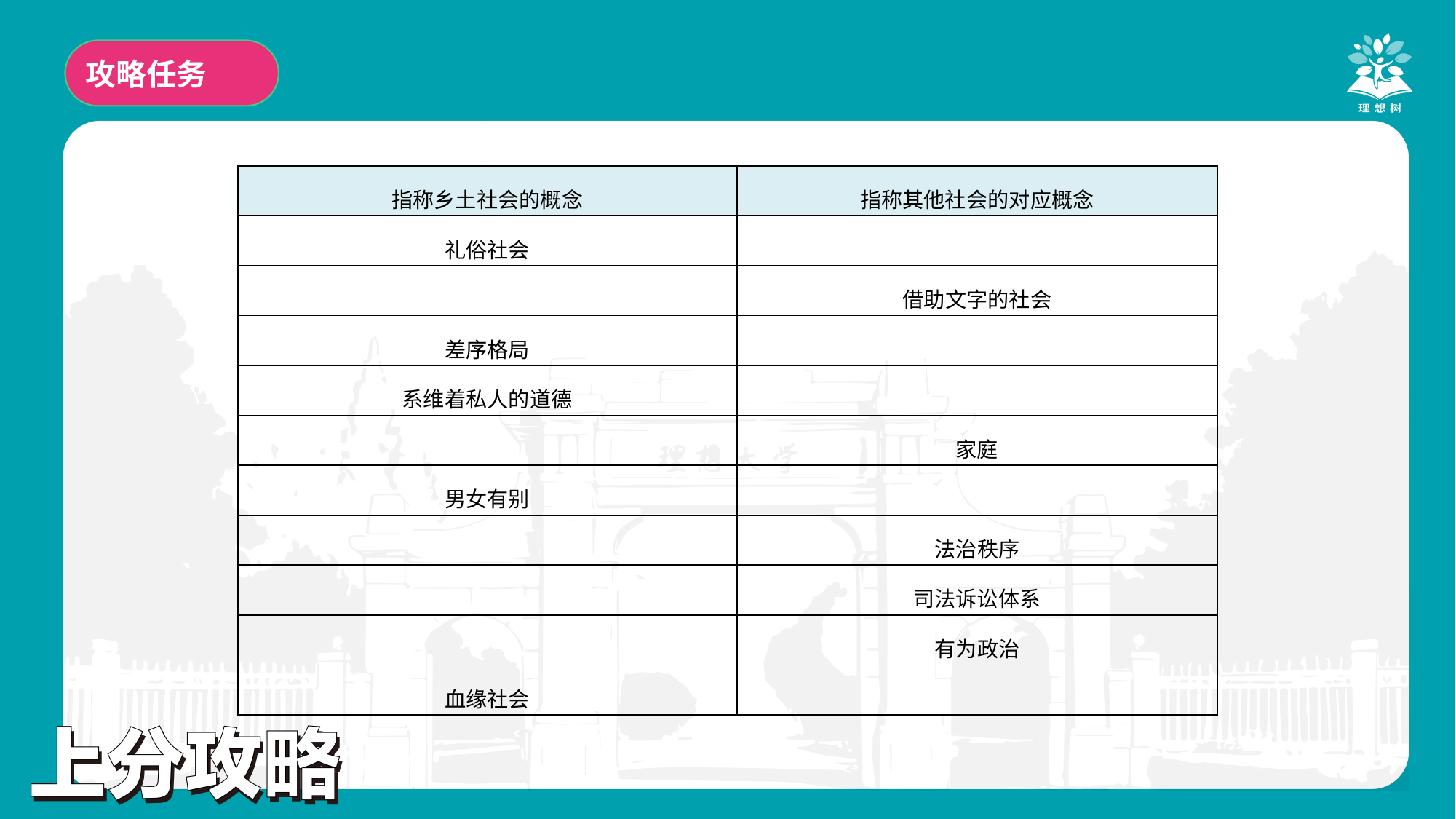

攻略任务
| 指称乡土社会的概念 | 指称其他社会的对应概念 |
| --- | --- |
| 礼俗社会 |  |
|  | 借助文字的社会 |
| 差序格局 |  |
| 系维着私人的道德 |  |
|  | 家庭 |
| 男女有别 |  |
|  | 法治秩序 |
|  | 司法诉讼体系 |
|  | 有为政治 |
| 血缘社会 |  |